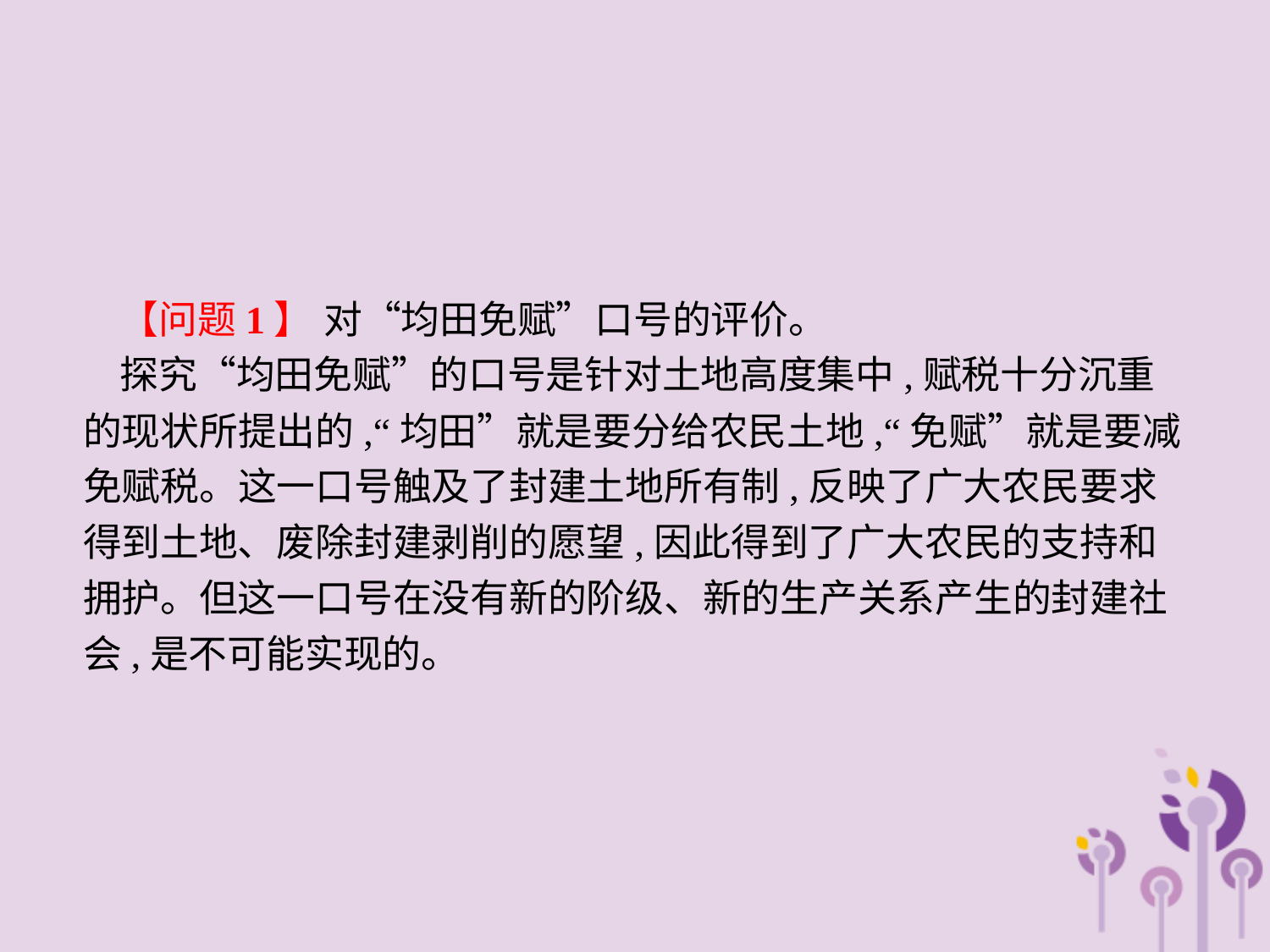

【问题1】 对“均田免赋”口号的评价。
探究“均田免赋”的口号是针对土地高度集中,赋税十分沉重的现状所提出的,“均田”就是要分给农民土地,“免赋”就是要减免赋税。这一口号触及了封建土地所有制,反映了广大农民要求得到土地、废除封建剥削的愿望,因此得到了广大农民的支持和拥护。但这一口号在没有新的阶级、新的生产关系产生的封建社会,是不可能实现的。